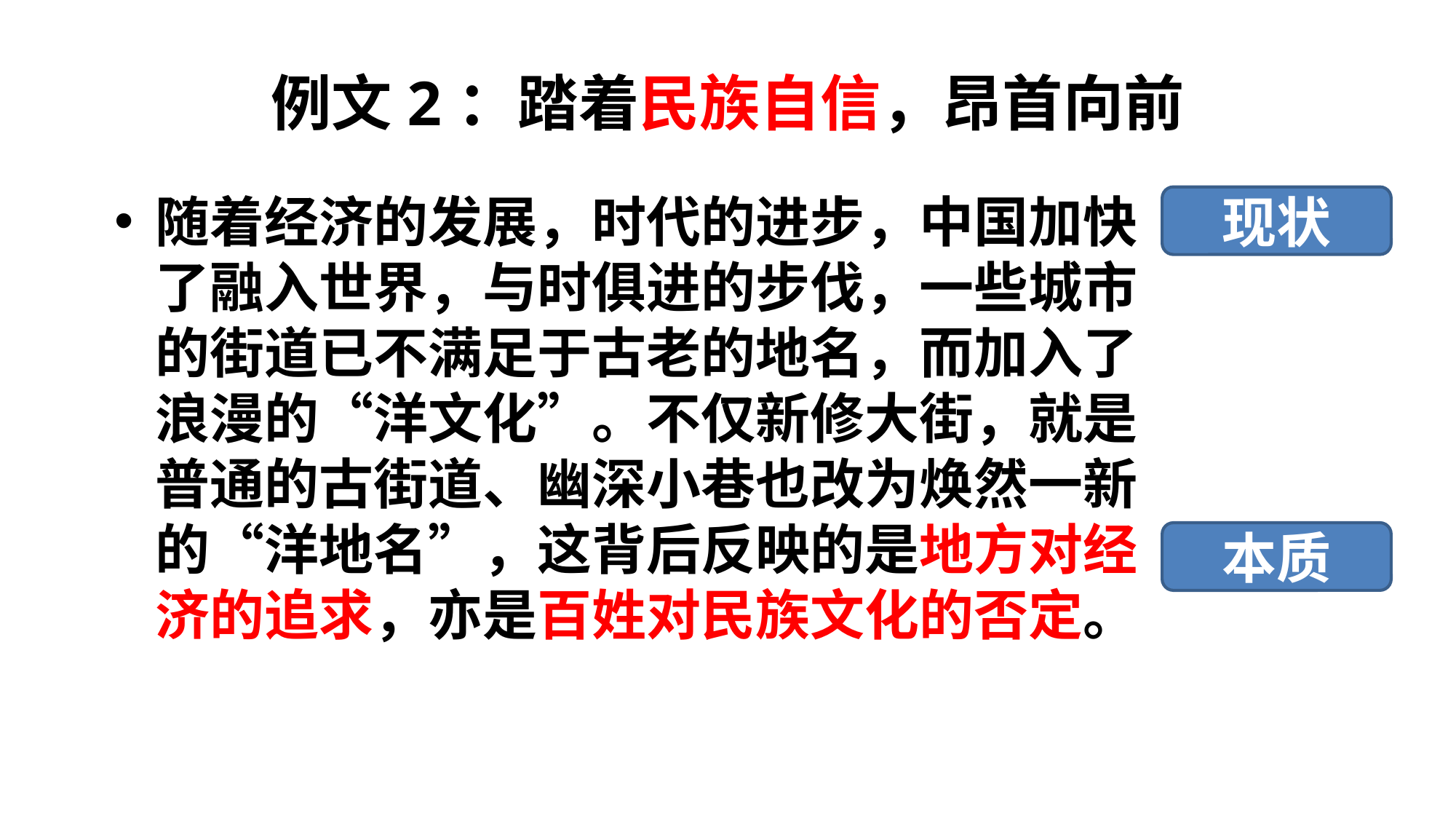

# 例文2：踏着民族自信，昂首向前
随着经济的发展，时代的进步，中国加快了融入世界，与时俱进的步伐，一些城市的街道已不满足于古老的地名，而加入了浪漫的“洋文化”。不仅新修大街，就是普通的古街道、幽深小巷也改为焕然一新的“洋地名”，这背后反映的是地方对经济的追求，亦是百姓对民族文化的否定。
现状
本质